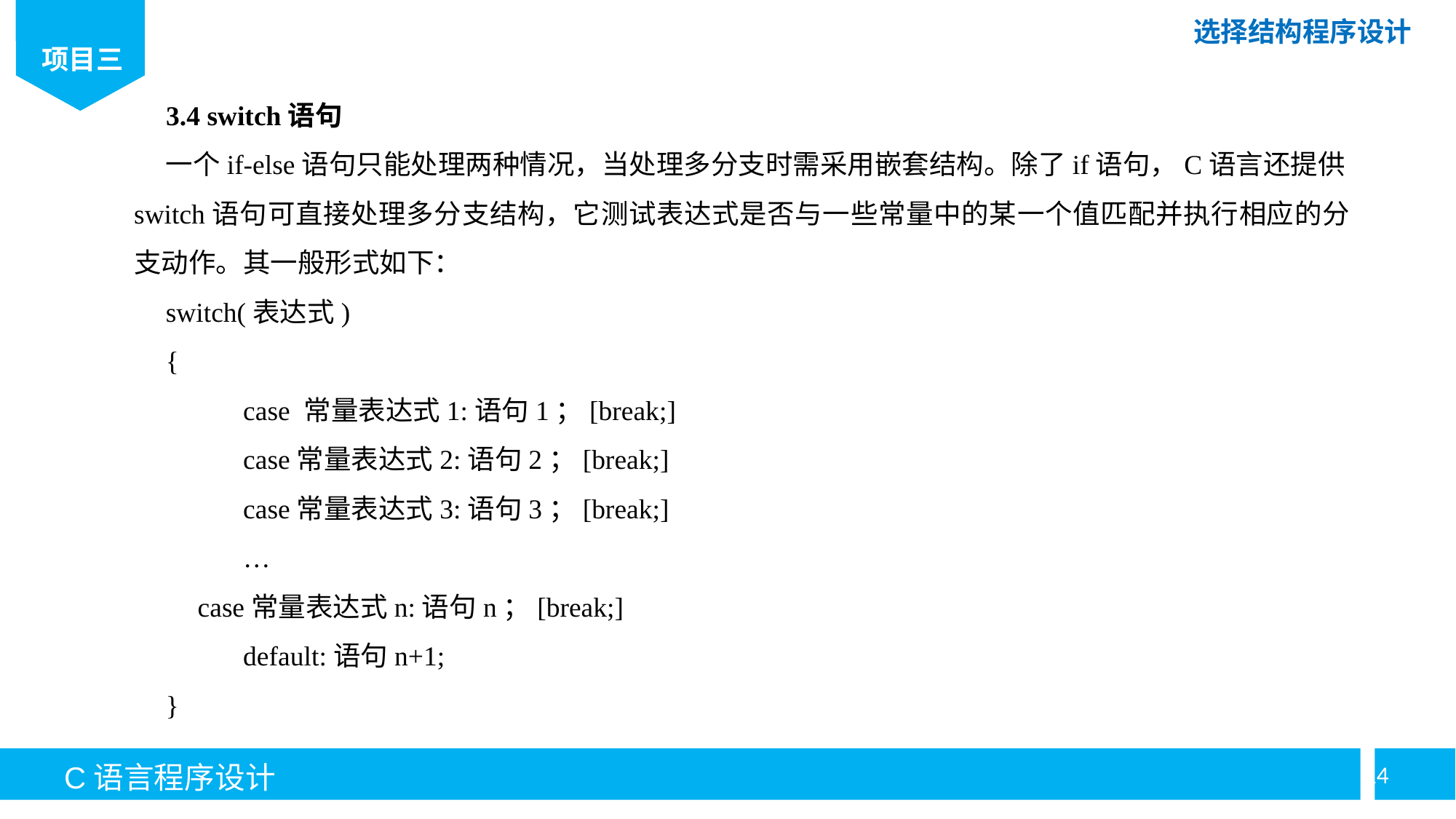

3.4 switch语句
一个if-else语句只能处理两种情况，当处理多分支时需采用嵌套结构。除了if语句，C语言还提供switch语句可直接处理多分支结构，它测试表达式是否与一些常量中的某一个值匹配并执行相应的分支动作。其一般形式如下：
switch(表达式)
{
	case 常量表达式1:语句1；[break;]
	case常量表达式2:语句2；[break;]
	case常量表达式3:语句3；[break;]
	…
case常量表达式n:语句n；[break;]
	default:语句n+1;
}